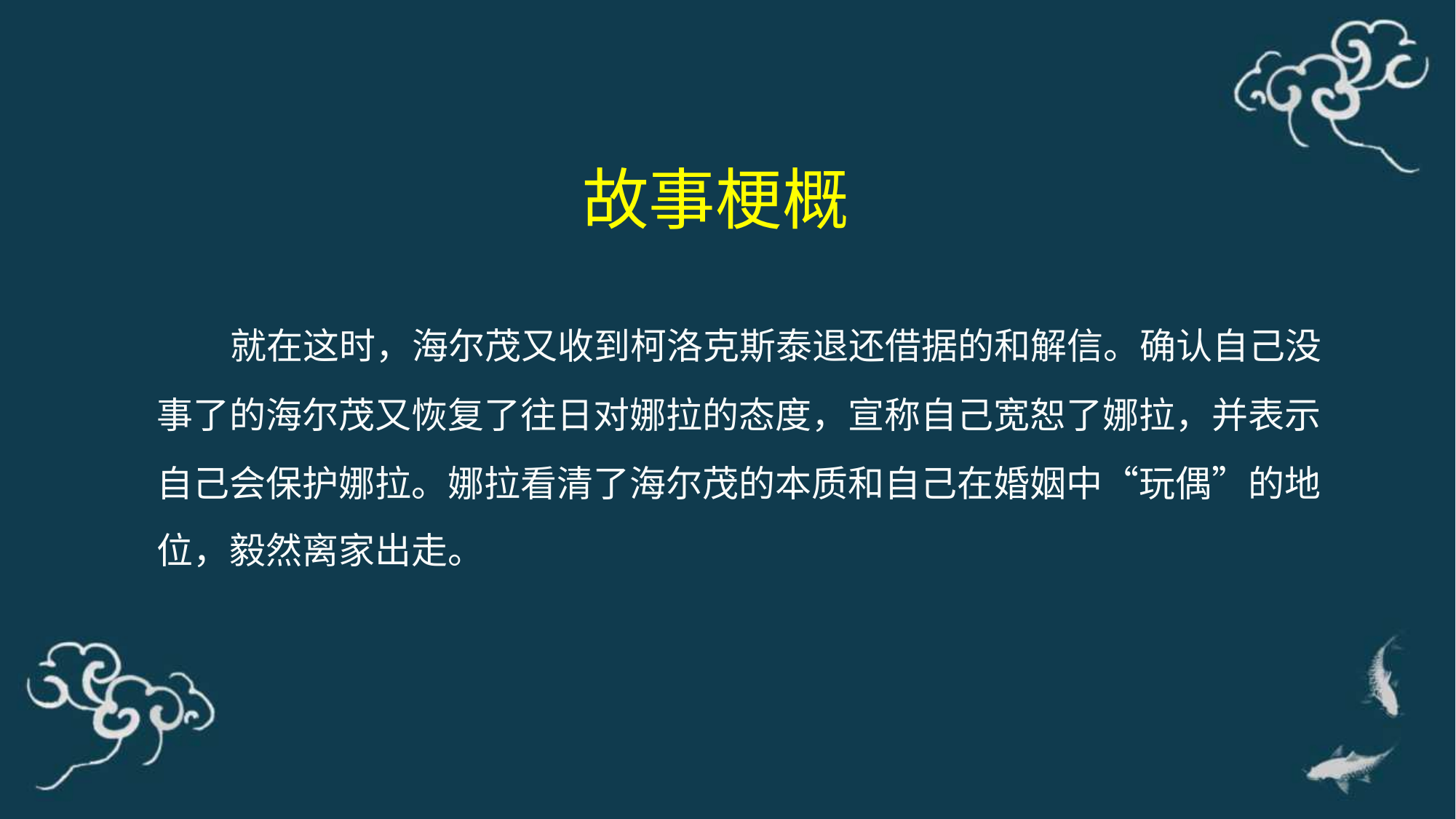

故事梗概
       就在这时，海尔茂又收到柯洛克斯泰退还借据的和解信。确认自己没事了的海尔茂又恢复了往日对娜拉的态度，宣称自己宽恕了娜拉，并表示自己会保护娜拉。娜拉看清了海尔茂的本质和自己在婚姻中“玩偶”的地位，毅然离家出走。